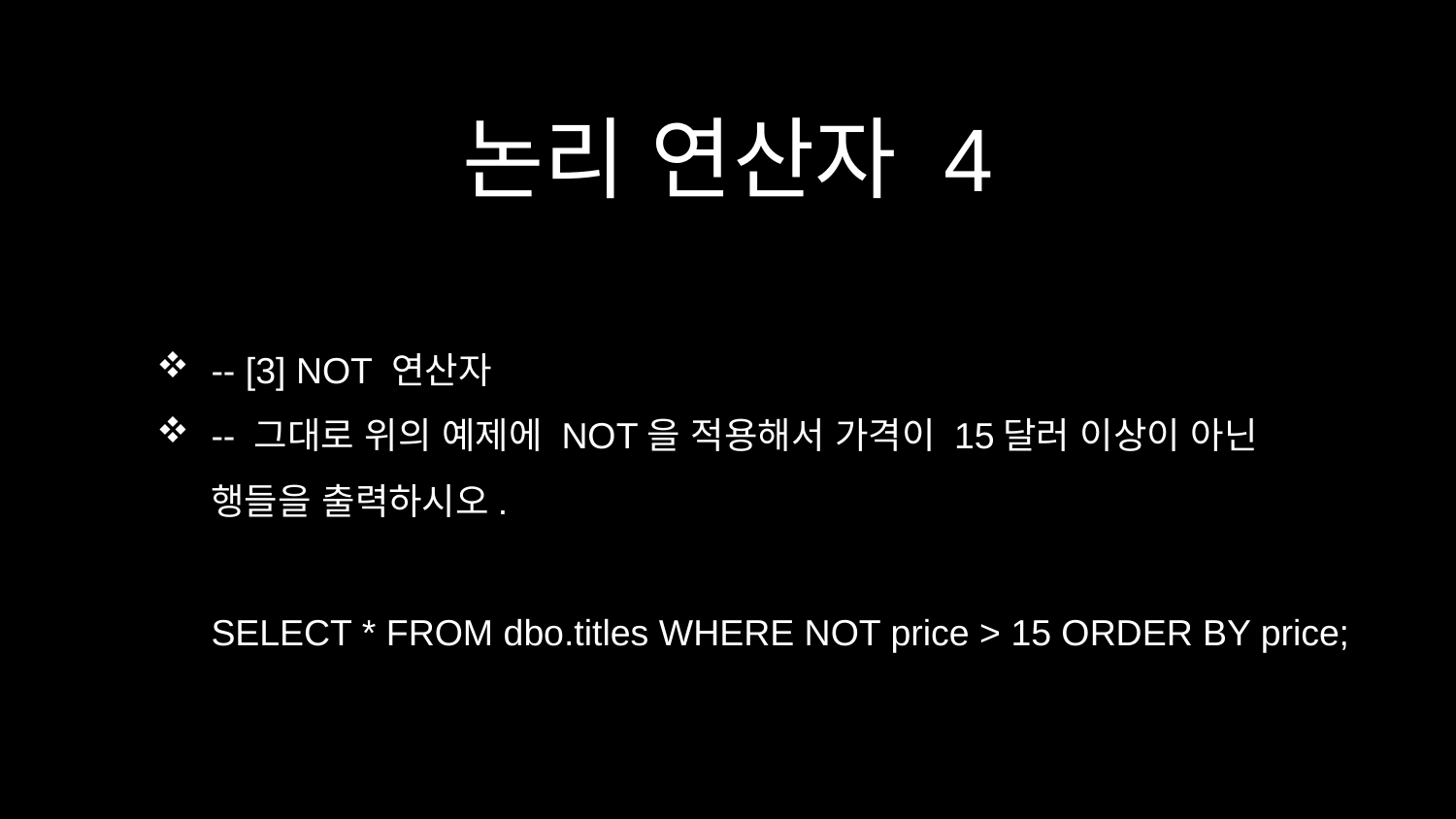

# 논리 연산자 4
-- [3] NOT 연산자
-- 그대로 위의 예제에 NOT을 적용해서 가격이 15달러 이상이 아닌 행들을 출력하시오.
SELECT * FROM dbo.titles WHERE NOT price > 15 ORDER BY price;